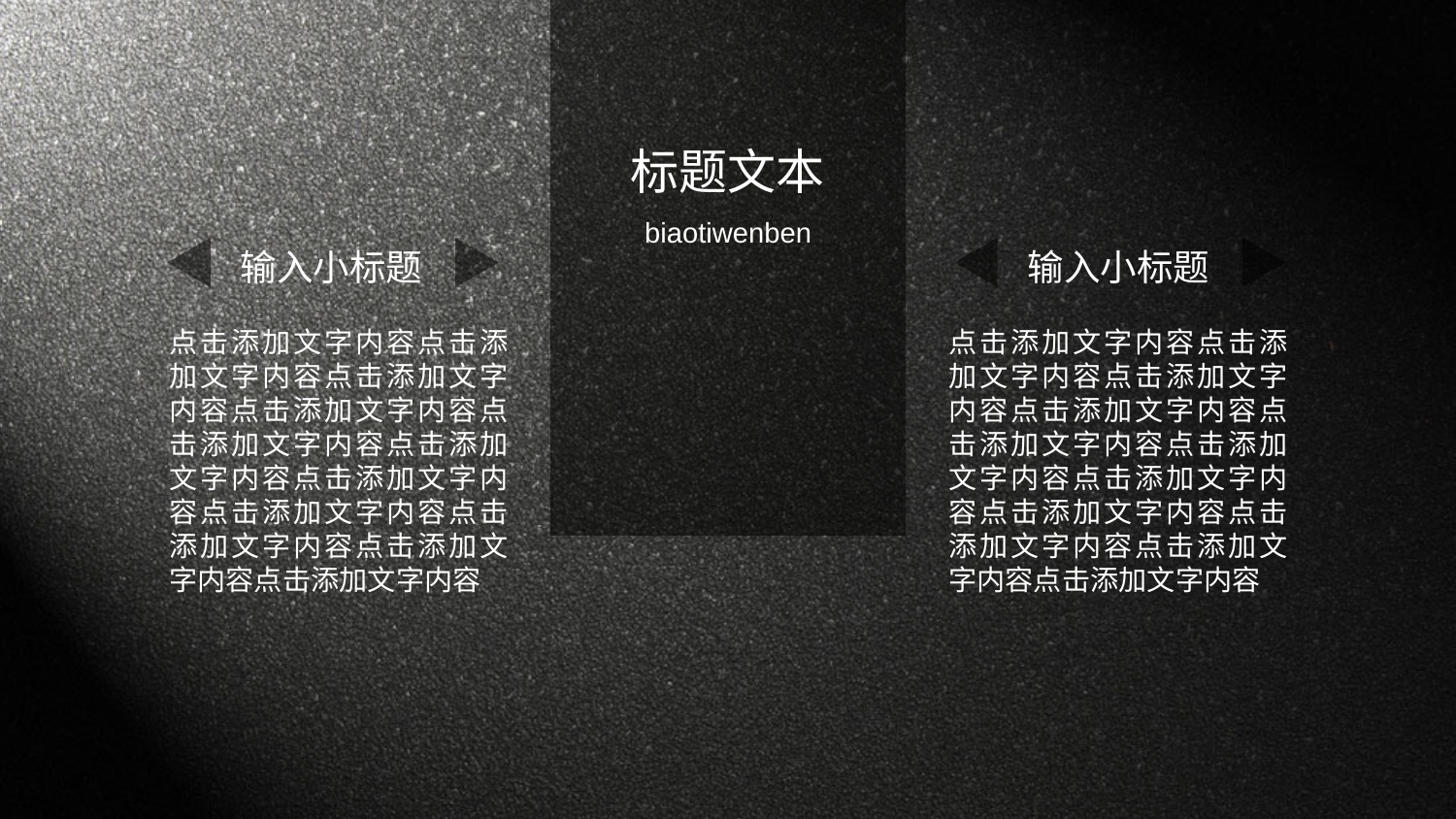

标题文本
biaotiwenben
输入小标题
输入小标题

点击添加文字内容点击添加文字内容点击添加文字内容点击添加文字内容点击添加文字内容点击添加文字内容点击添加文字内容点击添加文字内容点击添加文字内容点击添加文字内容点击添加文字内容
点击添加文字内容点击添加文字内容点击添加文字内容点击添加文字内容点击添加文字内容点击添加文字内容点击添加文字内容点击添加文字内容点击添加文字内容点击添加文字内容点击添加文字内容